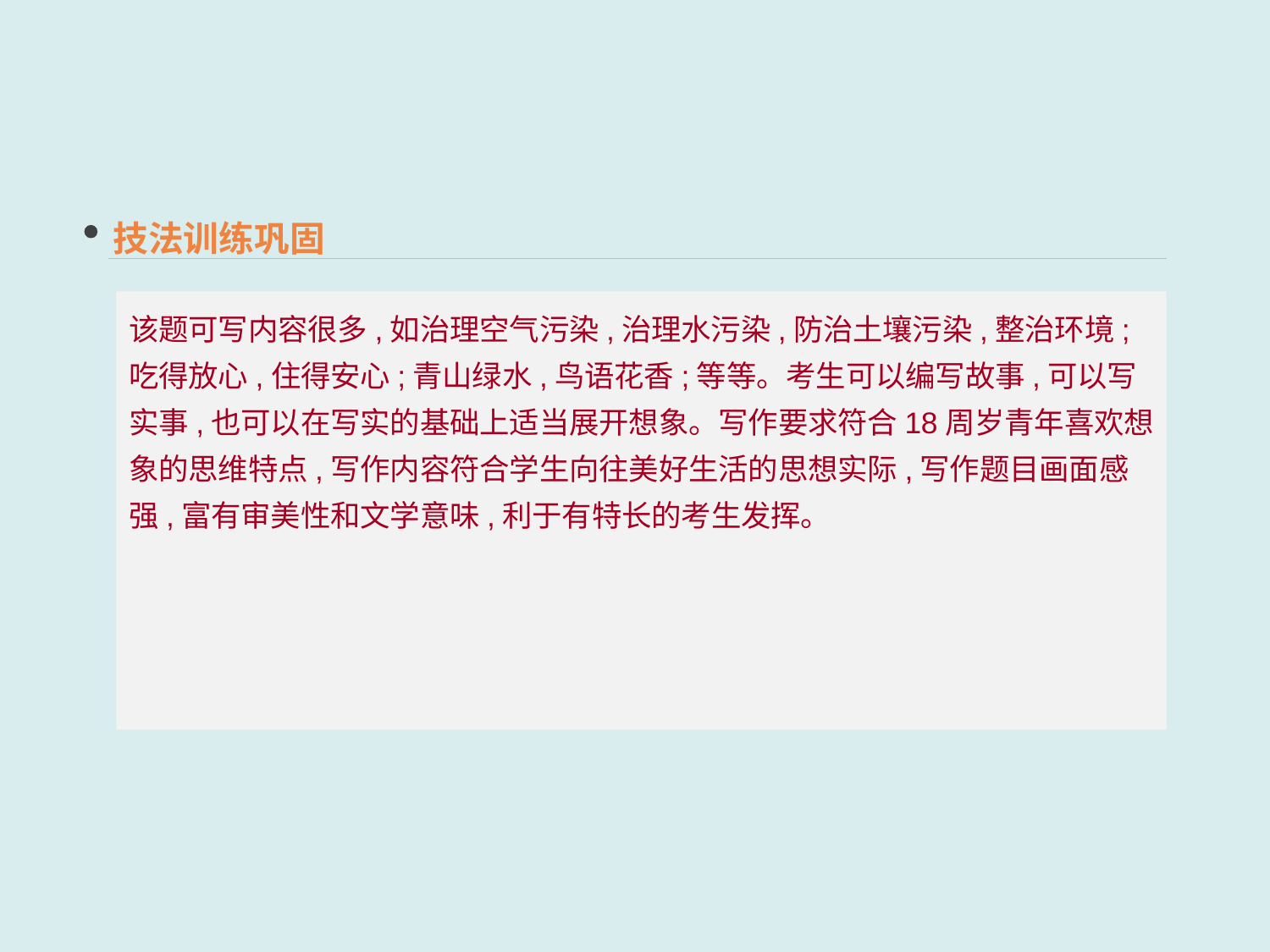

技法训练巩固

该题可写内容很多,如治理空气污染,治理水污染,防治土壤污染,整治环境;吃得放心,住得安心;青山绿水,鸟语花香;等等。考生可以编写故事,可以写实事,也可以在写实的基础上适当展开想象。写作要求符合18周岁青年喜欢想象的思维特点,写作内容符合学生向往美好生活的思想实际,写作题目画面感强,富有审美性和文学意味,利于有特长的考生发挥。